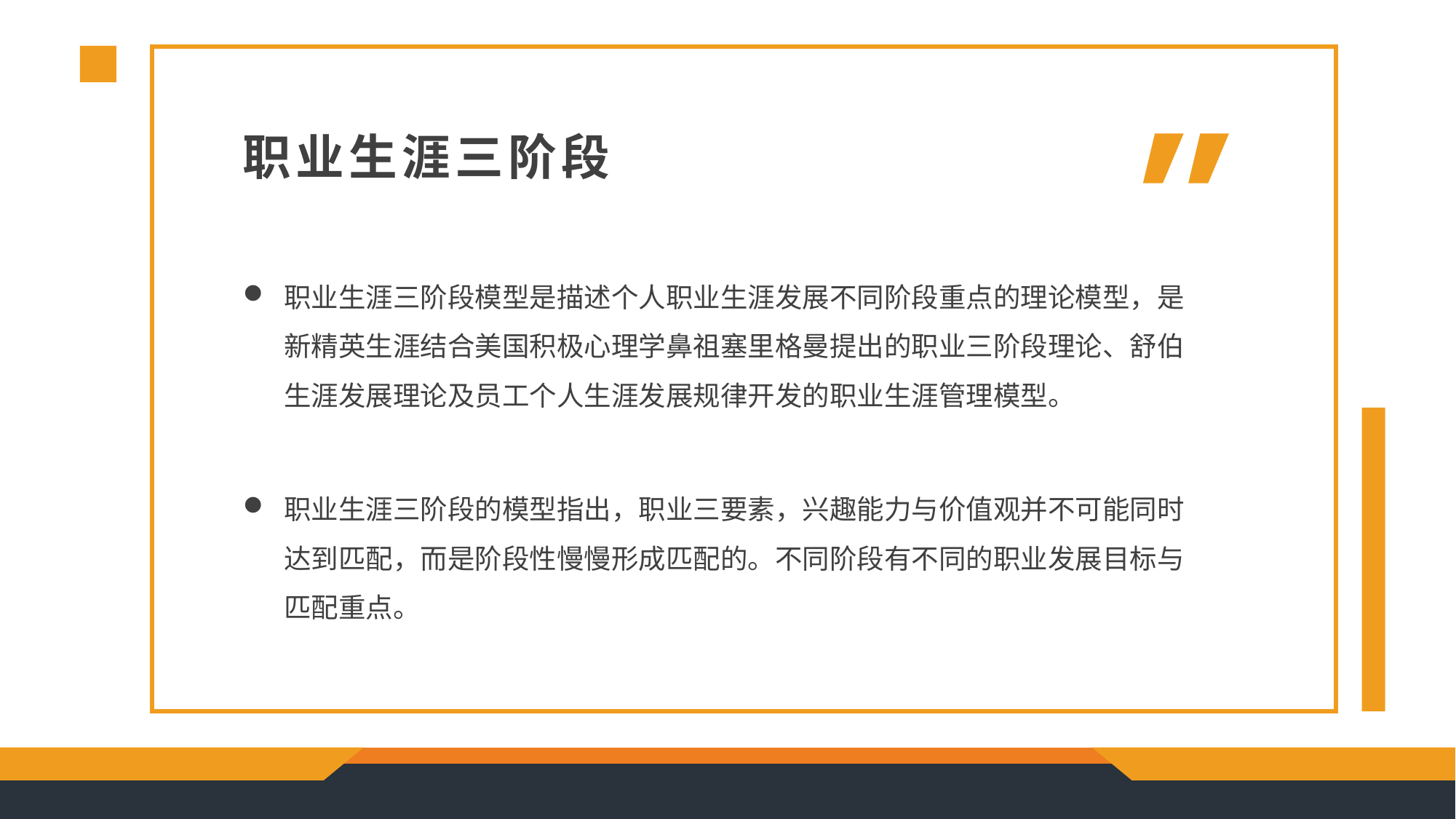

职业生涯三阶段

职业生涯三阶段模型是描述个人职业生涯发展不同阶段重点的理论模型，是新精英生涯结合美国积极心理学鼻祖塞里格曼提出的职业三阶段理论、舒伯生涯发展理论及员工个人生涯发展规律开发的职业生涯管理模型。

职业生涯三阶段的模型指出，职业三要素，兴趣能力与价值观并不可能同时达到匹配，而是阶段性慢慢形成匹配的。不同阶段有不同的职业发展目标与匹配重点。